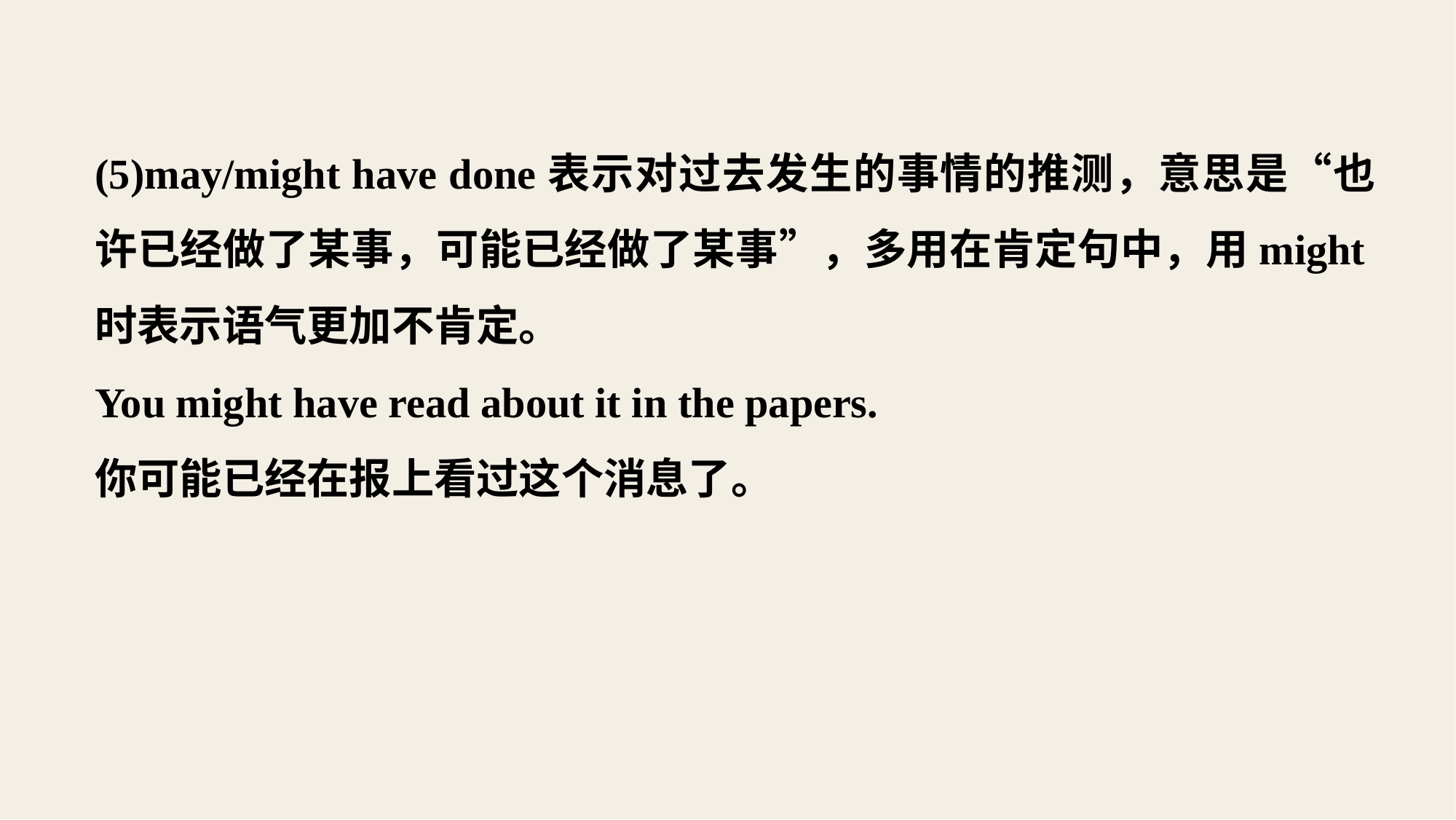

(5)may/might have done表示对过去发生的事情的推测，意思是“也许已经做了某事，可能已经做了某事”，多用在肯定句中，用might时表示语气更加不肯定。
You might have read about it in the papers.
你可能已经在报上看过这个消息了。